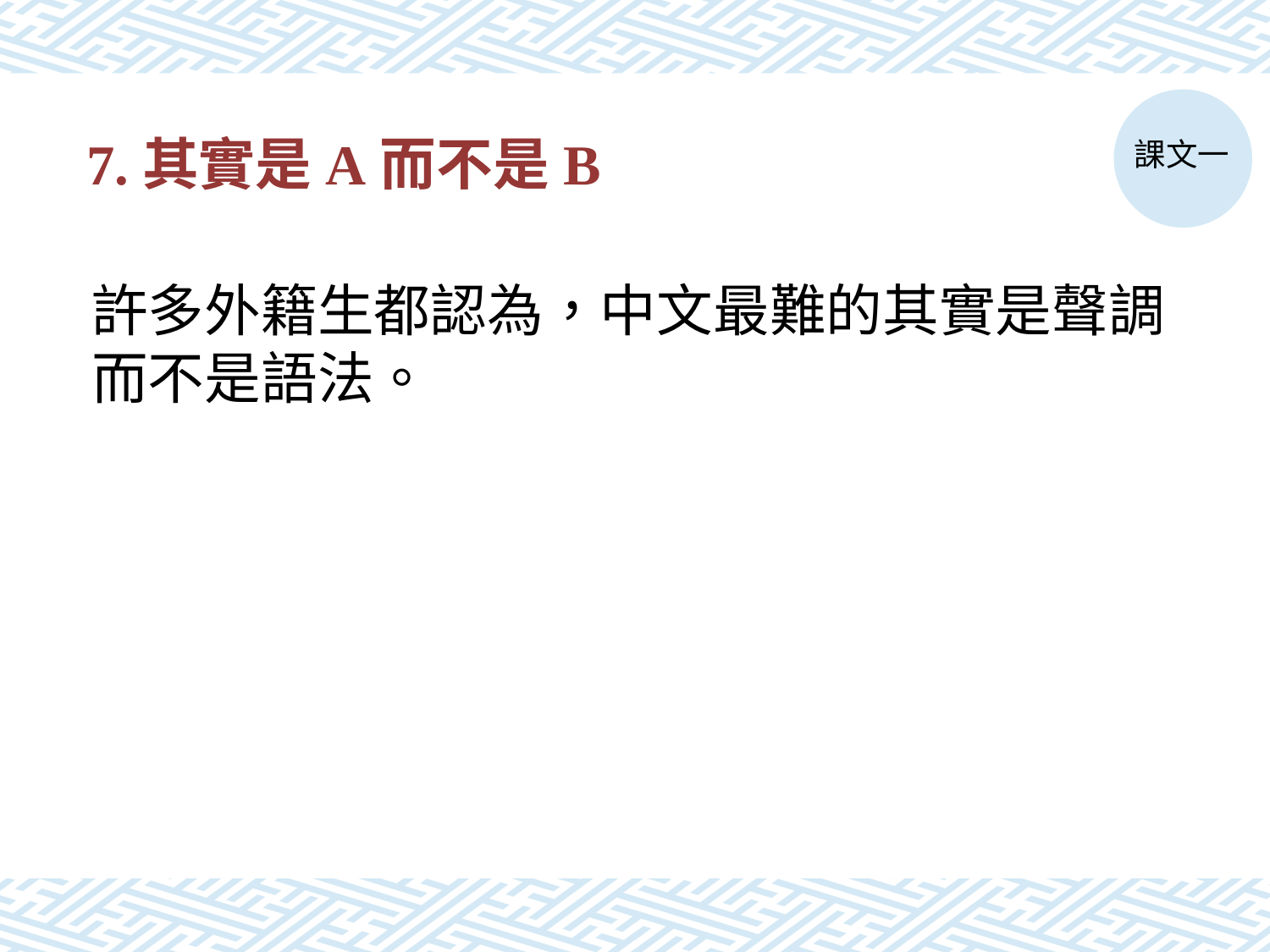

課文一
# 7.其實是A而不是B
許多外籍生都認為，中文最難的其實是聲調而不是語法。